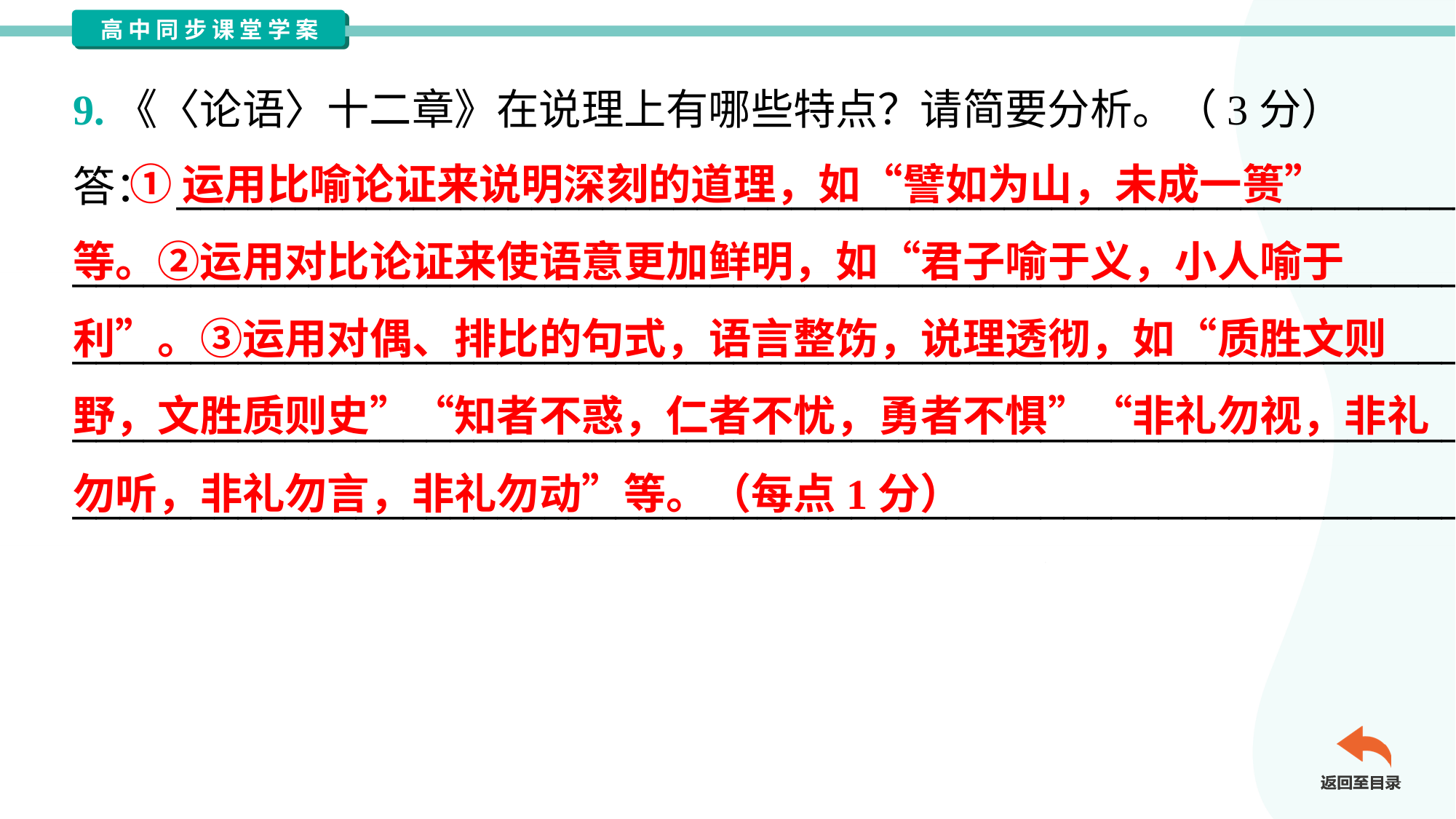

9.《〈论语〉十二章》在说理上有哪些特点？请简要分析。（3分）
答： ________________________________________________________
_____________________________________________________________
_____________________________________________________________
_____________________________________________________________
_____________________________________________________________
      ①运用比喻论证来说明深刻的道理，如“譬如为山，未成一篑”
等。②运用对比论证来使语意更加鲜明，如“君子喻于义，小人喻于
利”。③运用对偶、排比的句式，语言整饬，说理透彻，如“质胜文则
野，文胜质则史”“知者不惑，仁者不忧，勇者不惧”“非礼勿视，非礼
勿听，非礼勿言，非礼勿动”等。（每点1分）